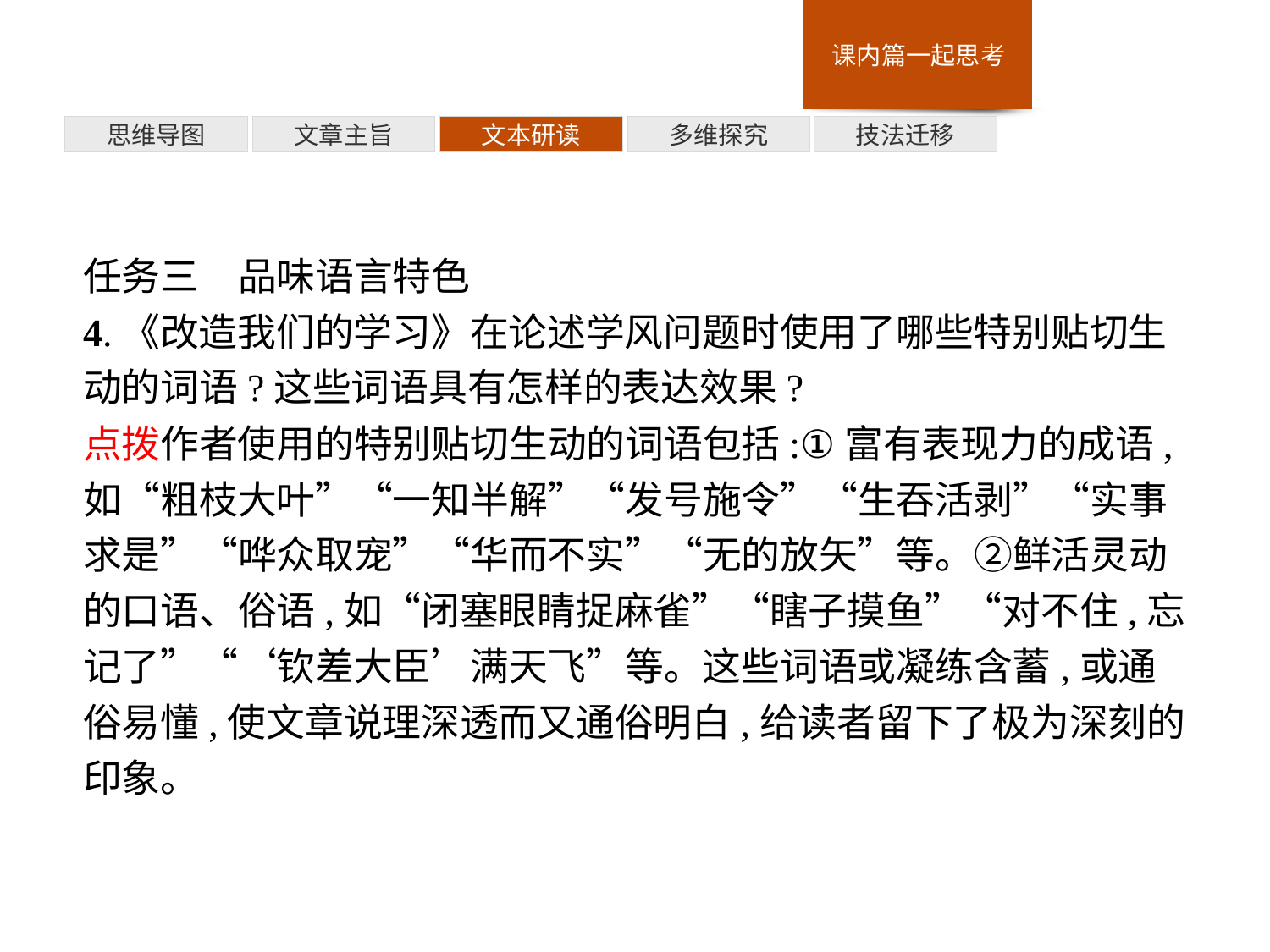

多维探究
思维导图
文章主旨
文本研读
技法迁移
任务三　品味语言特色
4.《改造我们的学习》在论述学风问题时使用了哪些特别贴切生动的词语?这些词语具有怎样的表达效果?
点拨作者使用的特别贴切生动的词语包括:①富有表现力的成语,如“粗枝大叶”“一知半解”“发号施令”“生吞活剥”“实事求是”“哗众取宠”“华而不实”“无的放矢”等。②鲜活灵动的口语、俗语,如“闭塞眼睛捉麻雀”“瞎子摸鱼”“对不住,忘记了”“‘钦差大臣’满天飞”等。这些词语或凝练含蓄,或通俗易懂,使文章说理深透而又通俗明白,给读者留下了极为深刻的印象。